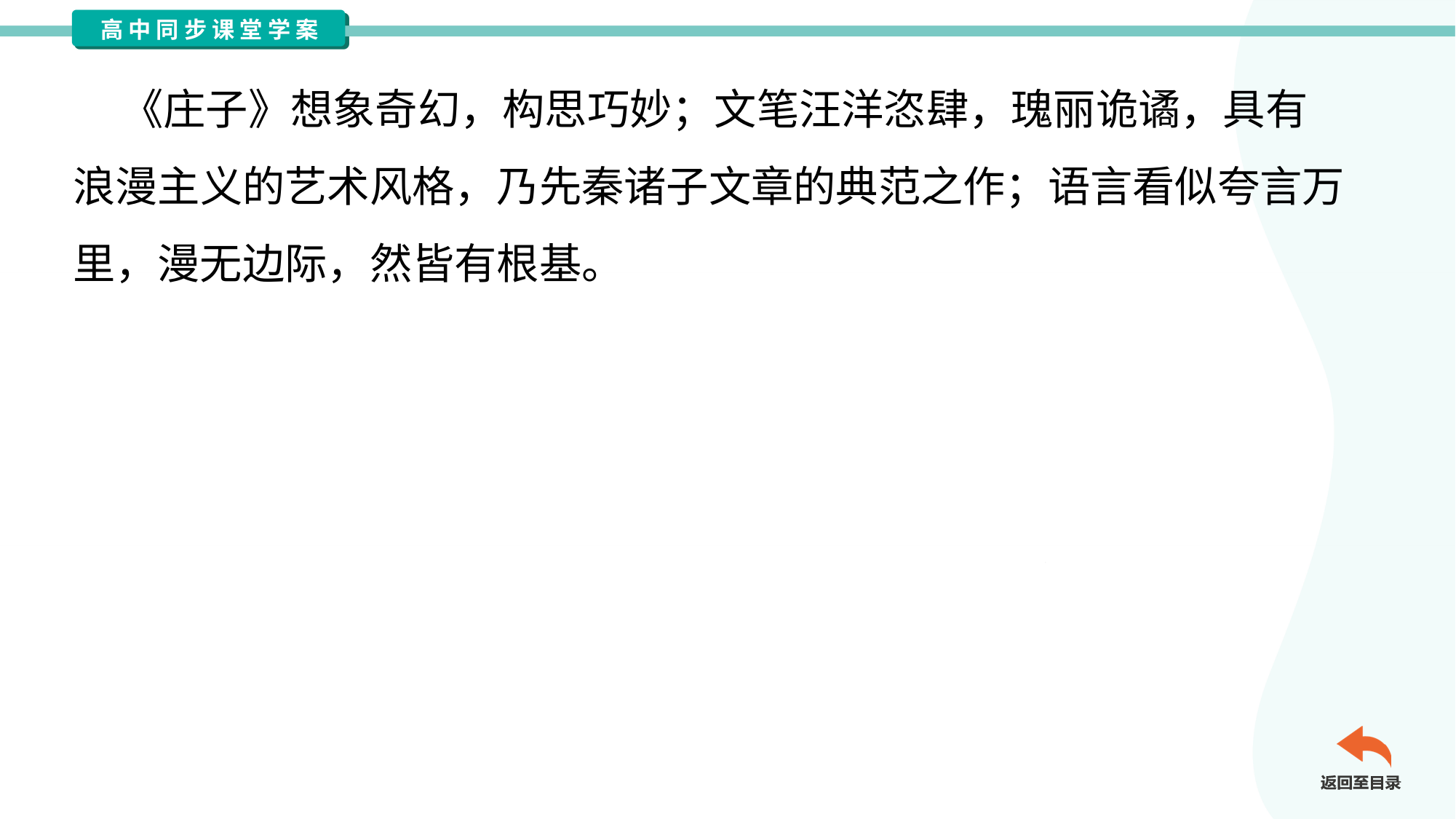

《庄子》想象奇幻，构思巧妙；文笔汪洋恣肆，瑰丽诡谲，具有
浪漫主义的艺术风格，乃先秦诸子文章的典范之作；语言看似夸言万
里，漫无边际，然皆有根基。